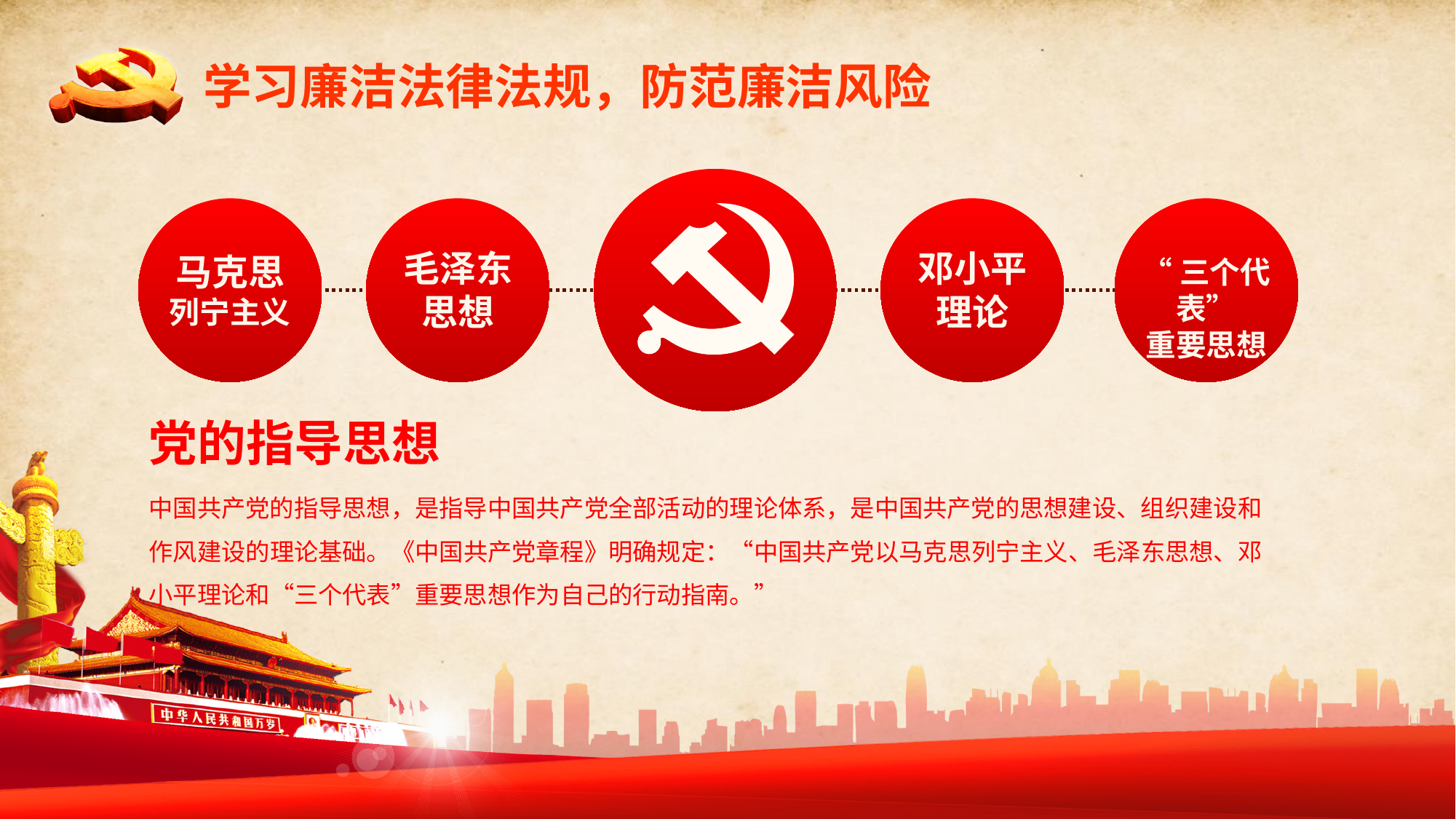

学习廉洁法律法规，防范廉洁风险

马克思
列宁主义

毛泽东
思想

邓小平
理论

“三个代表”
重要思想
党的指导思想
中国共产党的指导思想，是指导中国共产党全部活动的理论体系，是中国共产党的思想建设、组织建设和作风建设的理论基础。《中国共产党章程》明确规定：“中国共产党以马克思列宁主义、毛泽东思想、邓小平理论和“三个代表”重要思想作为自己的行动指南。”